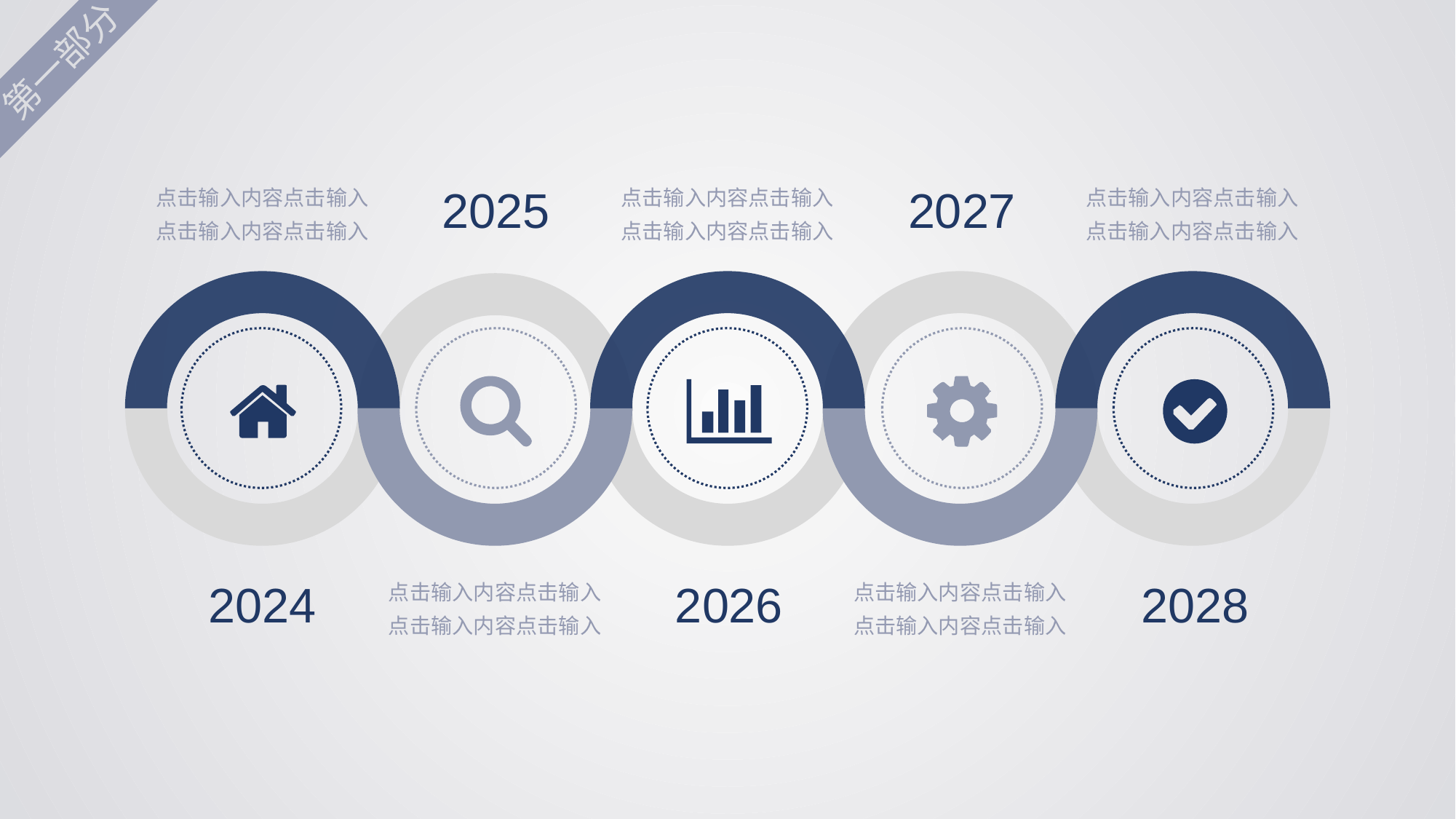

第一部分
点击输入内容点击输入
点击输入内容点击输入
2024
点击输入内容点击输入
点击输入内容点击输入
2026
点击输入内容点击输入
点击输入内容点击输入
2028
2025
点击输入内容点击输入
点击输入内容点击输入
2027
点击输入内容点击输入
点击输入内容点击输入